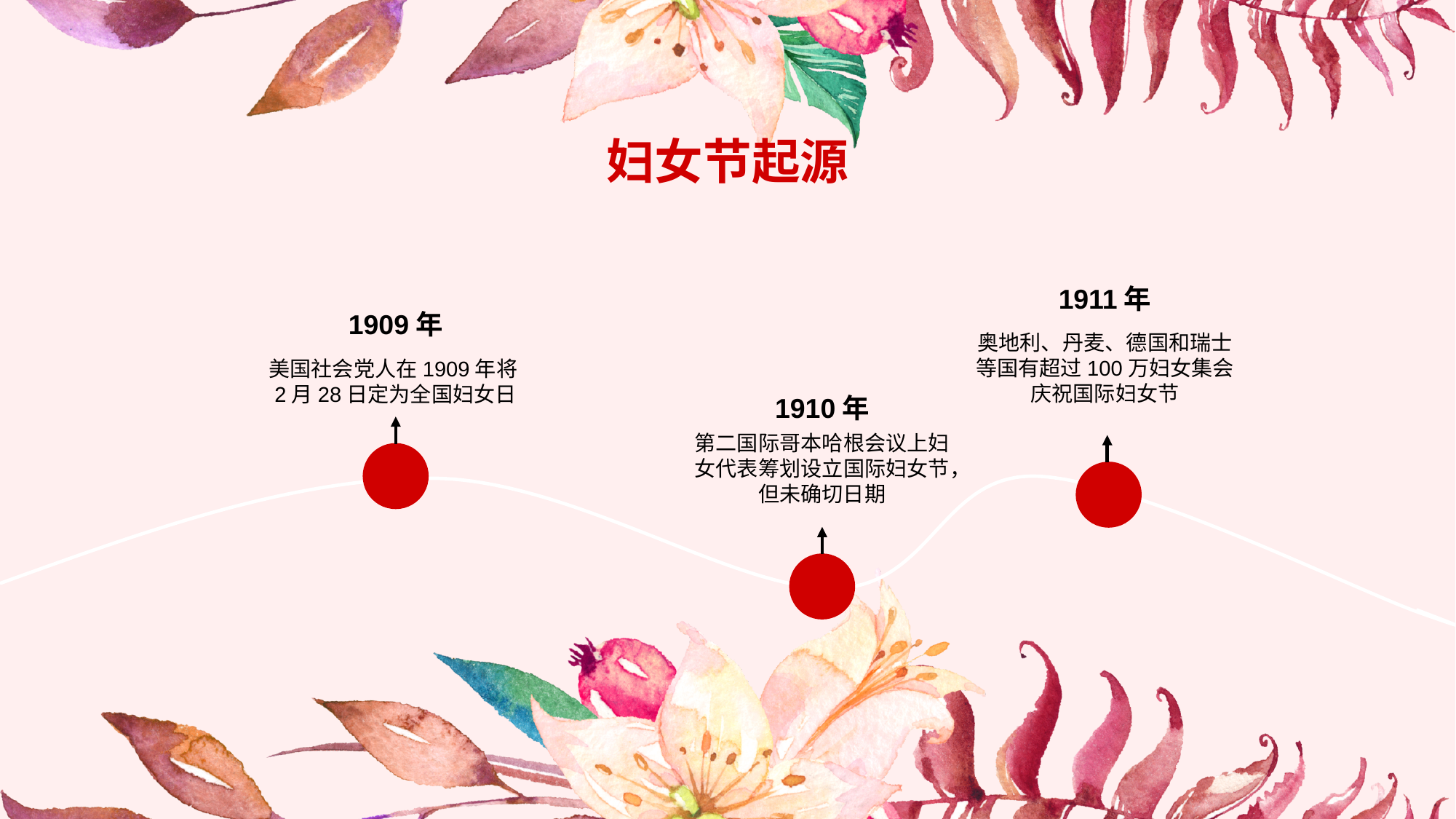

妇女节起源
1911年
1909年
奥地利、丹麦、德国和瑞士等国有超过100万妇女集会庆祝国际妇女节
美国社会党人在1909年将2月28日定为全国妇女日
1910年
第二国际哥本哈根会议上妇女代表筹划设立国际妇女节，但未确切日期